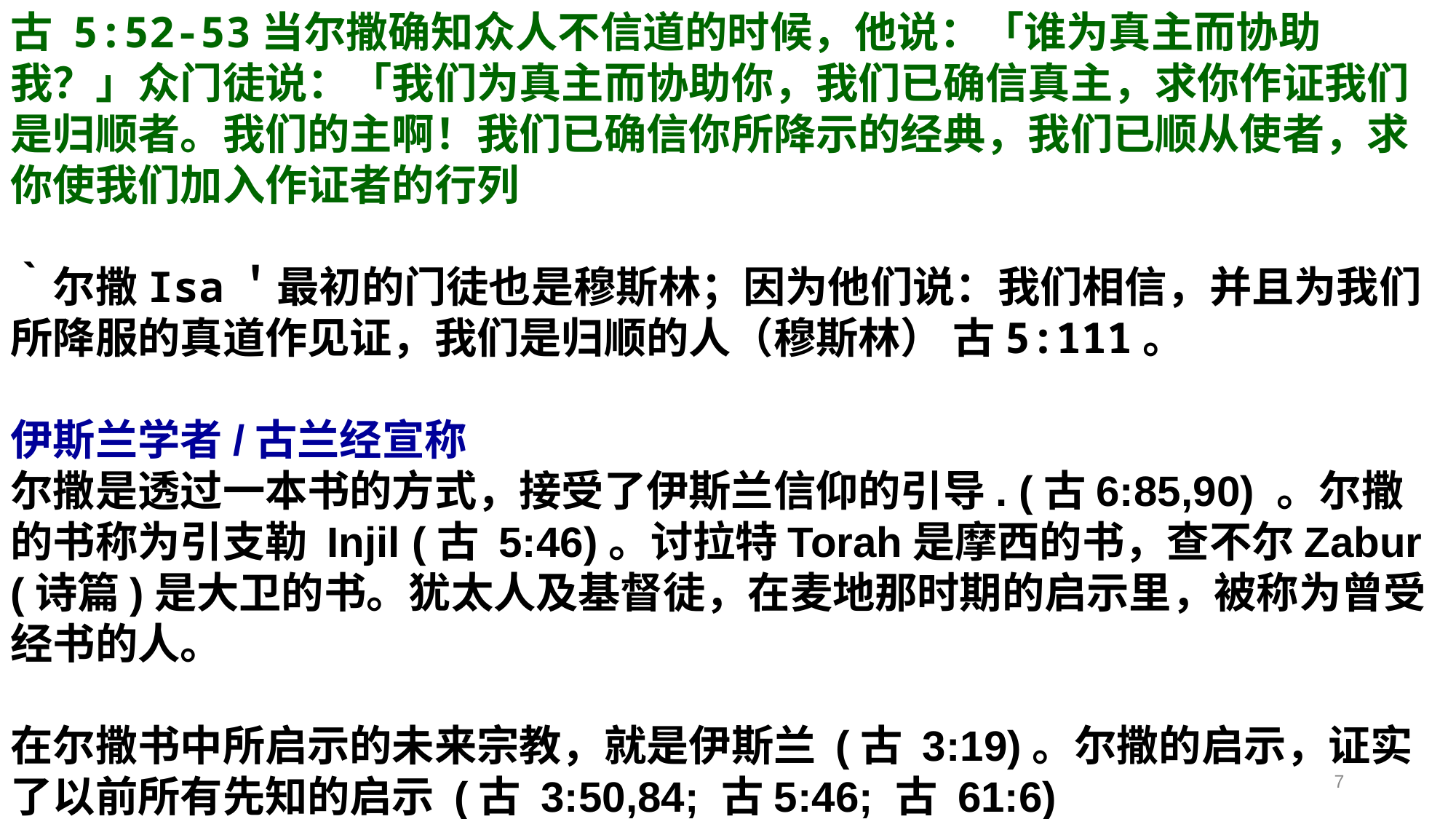

古 5:52-53当尔撒确知众人不信道的时候，他说：「谁为真主而协助我？」众门徒说：「我们为真主而协助你，我们已确信真主，求你作证我们是归顺者。我们的主啊！我们已确信你所降示的经典，我们已顺从使者，求你使我们加入作证者的行列

｀尔撒Isa＇最初的门徒也是穆斯林；因为他们说：我们相信，并且为我们所降服的真道作见证，我们是归顺的人（穆斯林） 古5:111。

伊斯兰学者/古兰经宣称
尔撒是透过一本书的方式，接受了伊斯兰信仰的引导. (古6:85,90) 。尔撒的书称为引支勒 Injil (古 5:46)。讨拉特Torah是摩西的书，查不尔Zabur (诗篇)是大卫的书。犹太人及基督徒，在麦地那时期的启示里，被称为曾受经书的人。

在尔撒书中所启示的未来宗教，就是伊斯兰 (古 3:19)。尔撒的启示，证实了以前所有先知的启示 (古 3:50,84; 古5:46; 古 61:6)

7